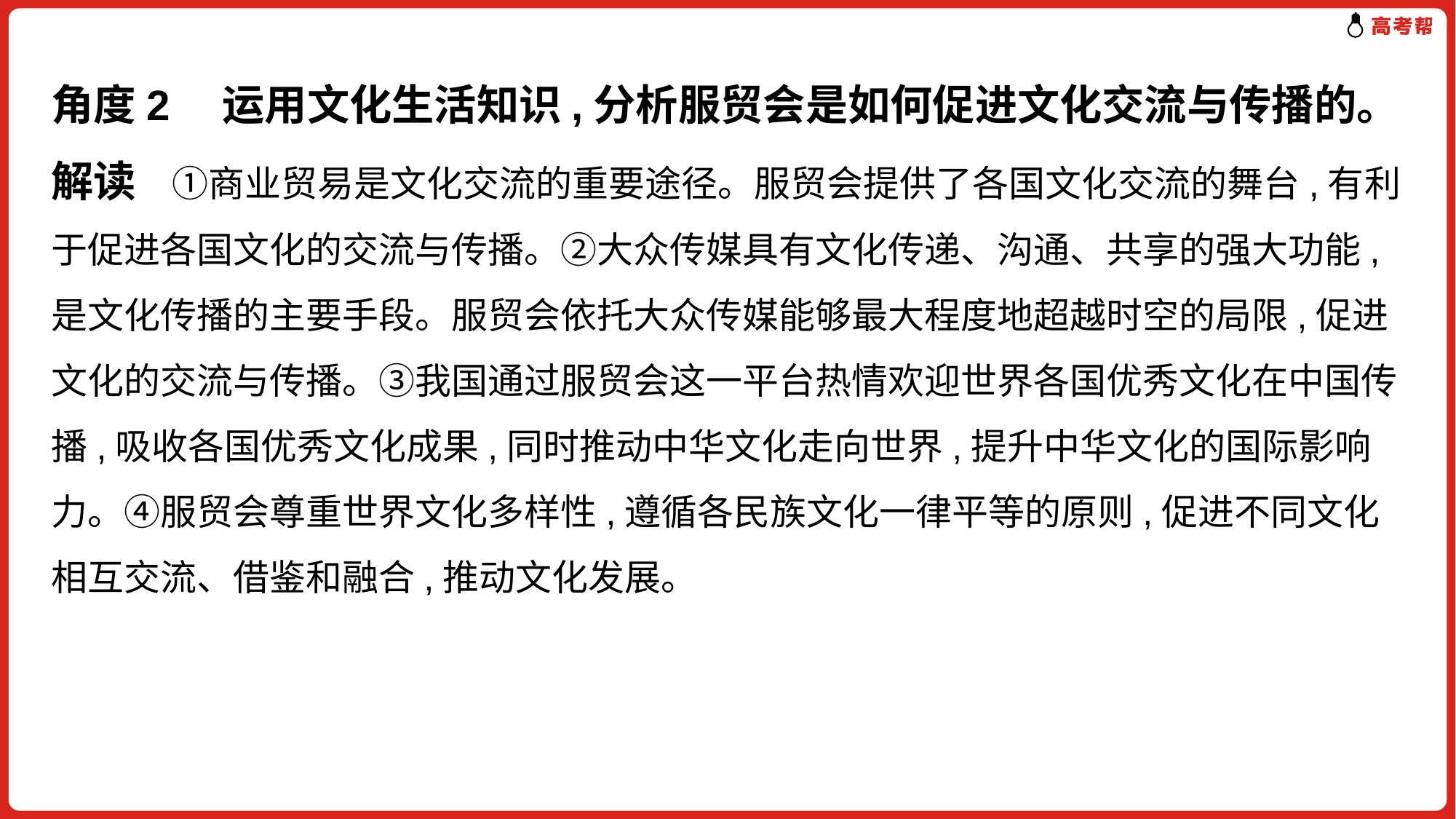

# 角度2　运用文化生活知识,分析服贸会是如何促进文化交流与传播的。 解读　①商业贸易是文化交流的重要途径。服贸会提供了各国文化交流的舞台,有利于促进各国文化的交流与传播。②大众传媒具有文化传递、沟通、共享的强大功能,是文化传播的主要手段。服贸会依托大众传媒能够最大程度地超越时空的局限,促进文化的交流与传播。③我国通过服贸会这一平台热情欢迎世界各国优秀文化在中国传播,吸收各国优秀文化成果,同时推动中华文化走向世界,提升中华文化的国际影响力。④服贸会尊重世界文化多样性,遵循各民族文化一律平等的原则,促进不同文化相互交流、借鉴和融合,推动文化发展。